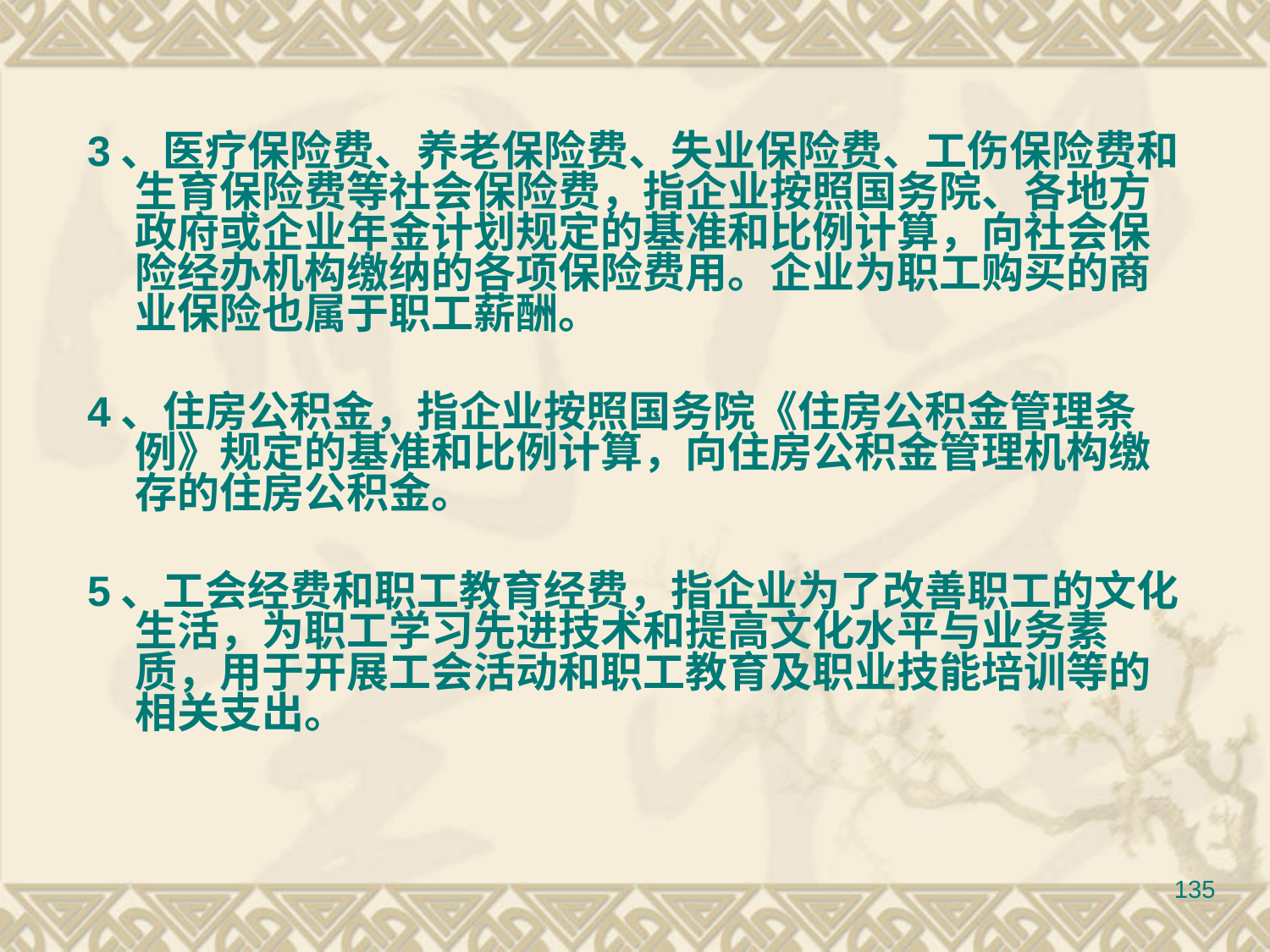

3、医疗保险费、养老保险费、失业保险费、工伤保险费和生育保险费等社会保险费，指企业按照国务院、各地方政府或企业年金计划规定的基准和比例计算，向社会保险经办机构缴纳的各项保险费用。企业为职工购买的商业保险也属于职工薪酬。

4、住房公积金，指企业按照国务院《住房公积金管理条例》规定的基准和比例计算，向住房公积金管理机构缴存的住房公积金。

5、工会经费和职工教育经费，指企业为了改善职工的文化生活，为职工学习先进技术和提高文化水平与业务素质，用于开展工会活动和职工教育及职业技能培训等的相关支出。

135